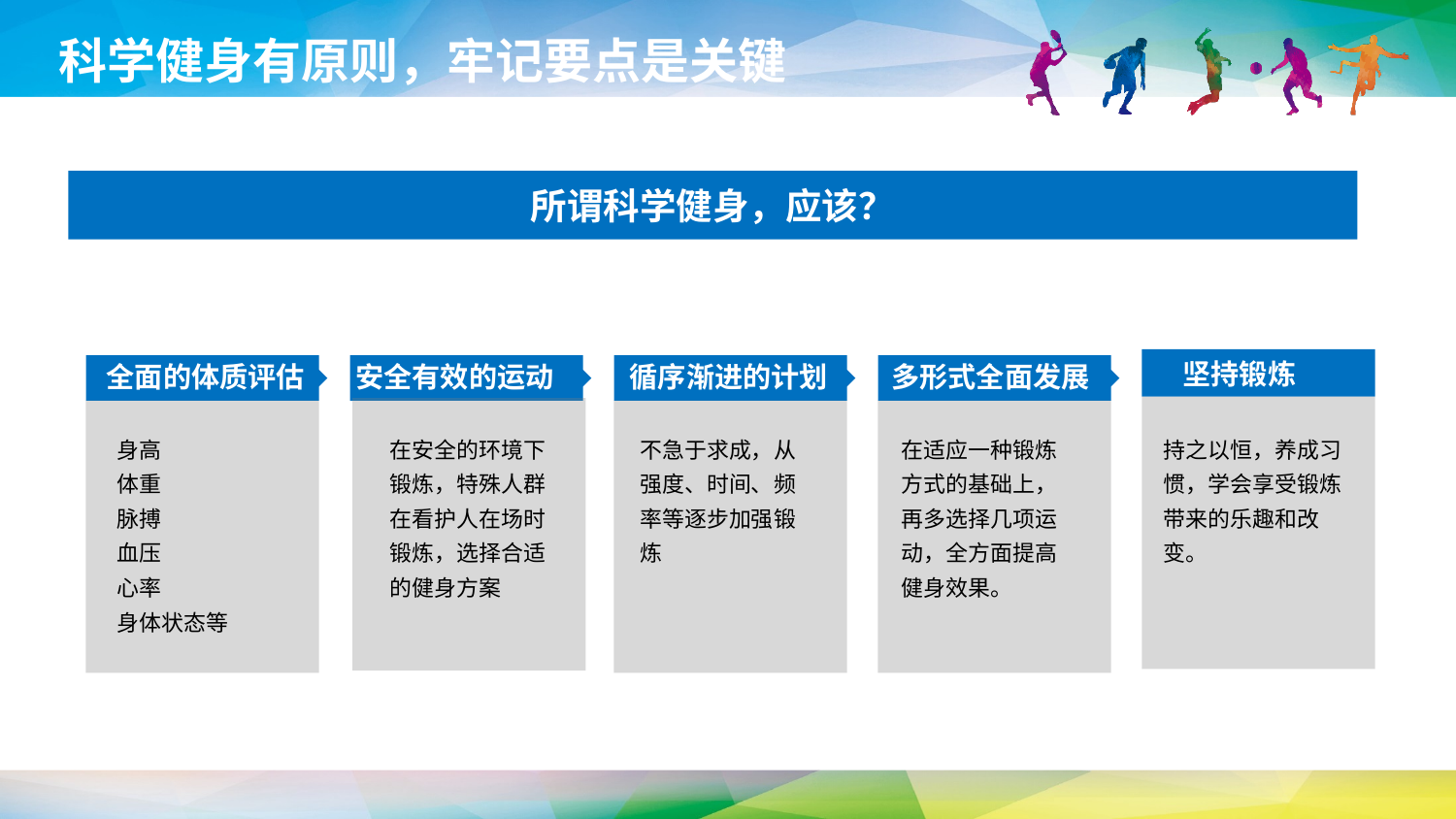

科学健身有原则，牢记要点是关键
所谓科学健身，应该？

全面的体质评估

安全有效的运动

循序渐进的计划

多形式全面发展

坚持锻炼

身高
体重
脉搏
血压
心率
身体状态等
在安全的环境下锻炼，特殊人群在看护人在场时锻炼，选择合适的健身方案
不急于求成，从强度、时间、频率等逐步加强锻炼
在适应一种锻炼方式的基础上，再多选择几项运动，全方面提高健身效果。
持之以恒，养成习惯，学会享受锻炼带来的乐趣和改变。
延时符